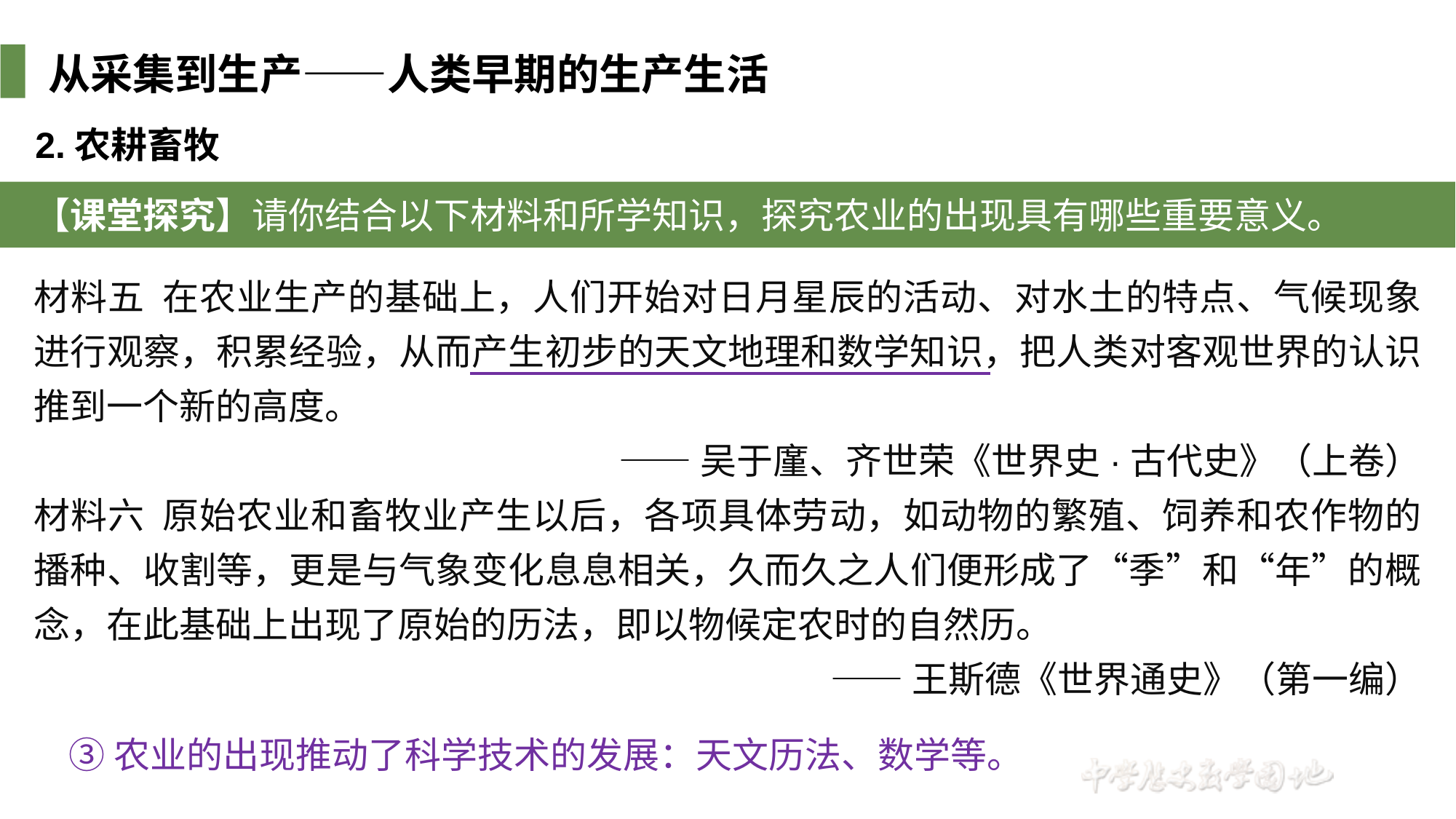

从采集到生产——人类早期的生产生活

2.农耕畜牧

【课堂探究】请你结合以下材料和所学知识，探究农业的出现具有哪些重要意义。
材料五  在农业生产的基础上，人们开始对日月星辰的活动、对水土的特点、气候现象进行观察，积累经验，从而产生初步的天文地理和数学知识，把人类对客观世界的认识推到一个新的高度。
——吴于廑、齐世荣《世界史·古代史》（上卷）
材料六  原始农业和畜牧业产生以后，各项具体劳动，如动物的繁殖、饲养和农作物的播种、收割等，更是与气象变化息息相关，久而久之人们便形成了“季”和“年”的概念，在此基础上出现了原始的历法，即以物候定农时的自然历。
——王斯德《世界通史》（第一编）
    ③农业的出现推动了科学技术的发展：天文历法、数学等。